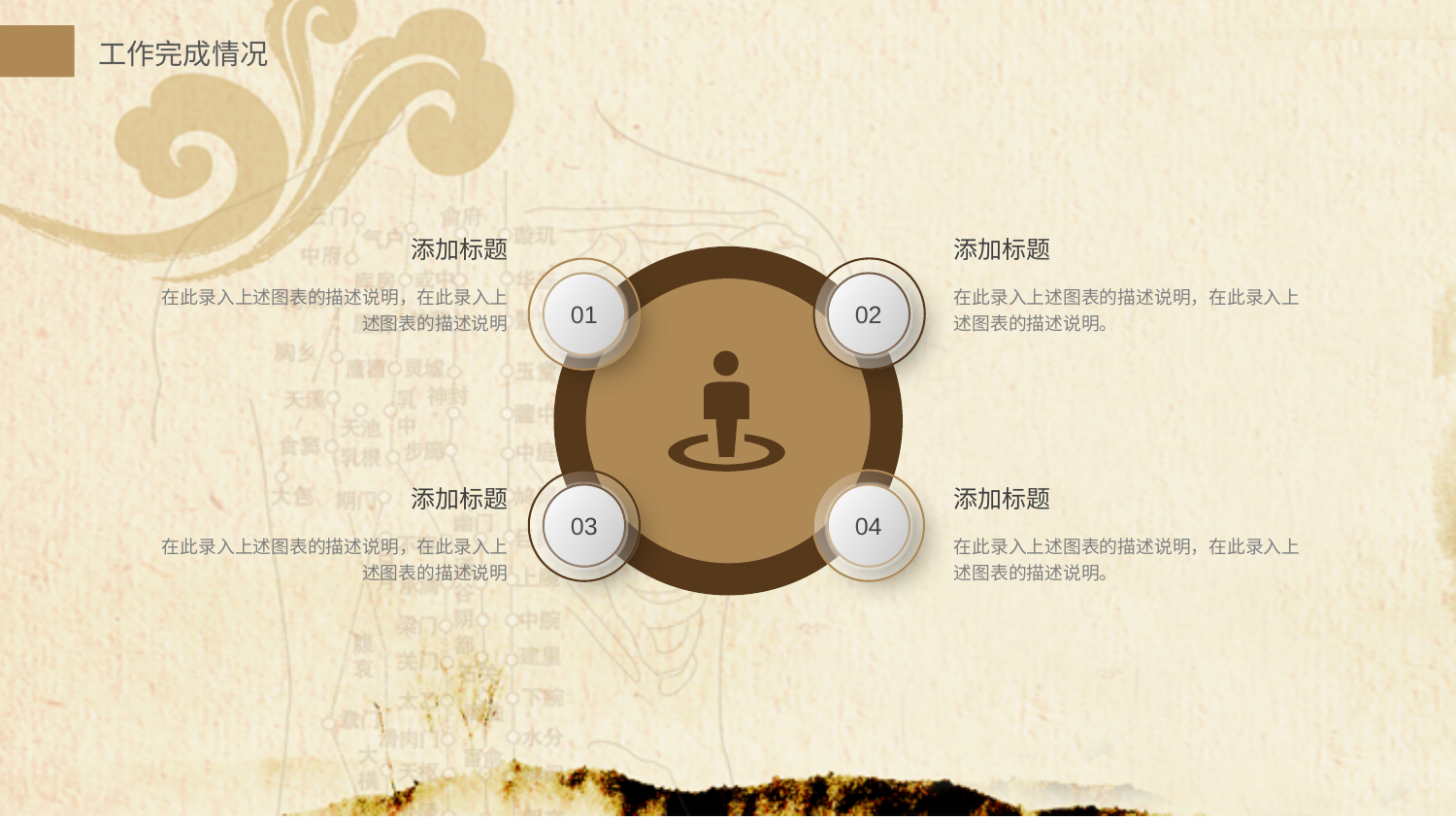

添加标题
添加标题

02

01
在此录入上述图表的描述说明，在此录入上述图表的描述说明
在此录入上述图表的描述说明，在此录入上述图表的描述说明。

03

04
添加标题
添加标题
在此录入上述图表的描述说明，在此录入上述图表的描述说明
在此录入上述图表的描述说明，在此录入上述图表的描述说明。
延时符